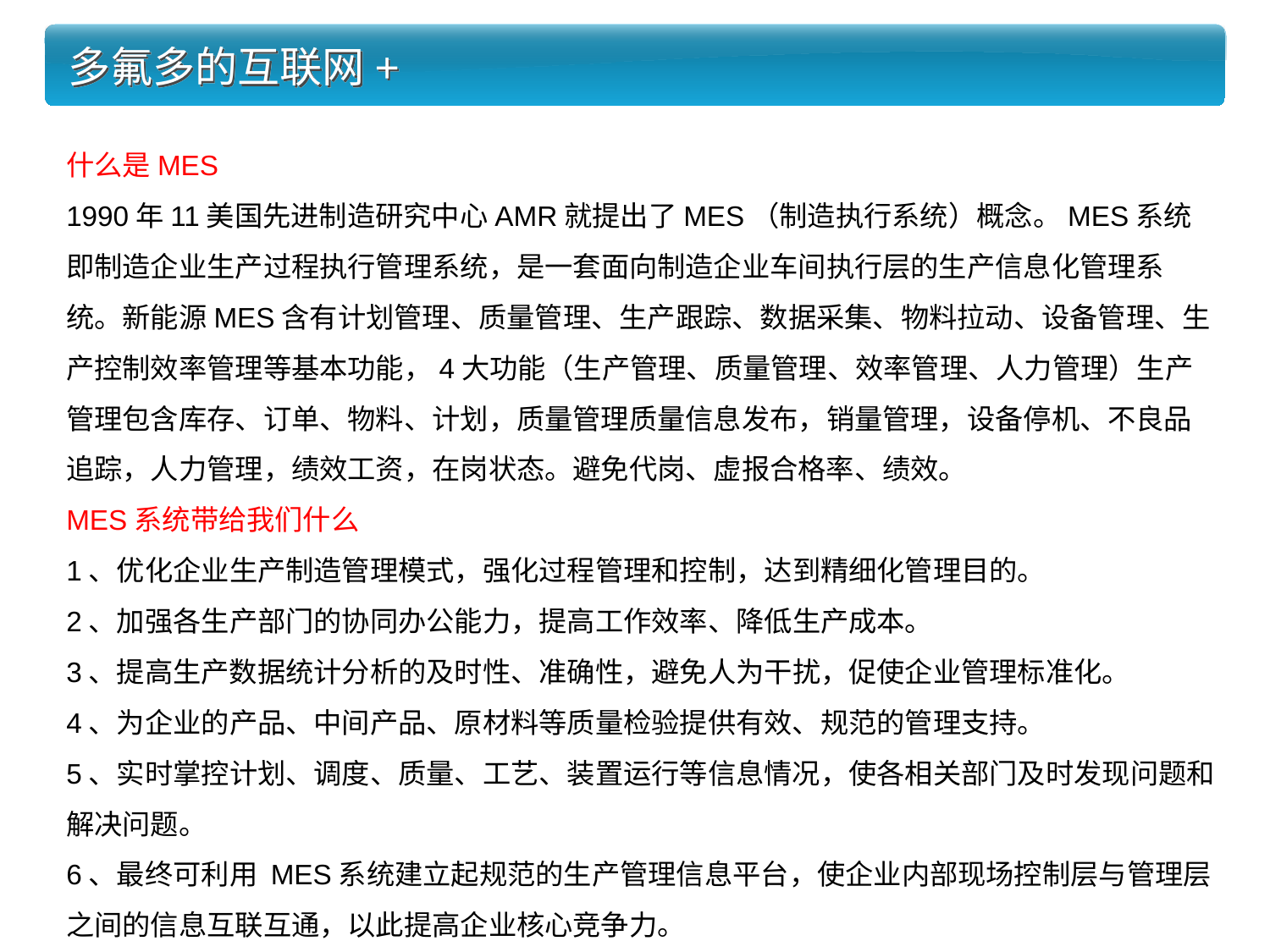

# 多氟多的互联网+
什么是MES
1990年11美国先进制造研究中心AMR就提出了MES（制造执行系统）概念。MES系统即制造企业生产过程执行管理系统，是一套面向制造企业车间执行层的生产信息化管理系统。新能源MES含有计划管理、质量管理、生产跟踪、数据采集、物料拉动、设备管理、生产控制效率管理等基本功能，4大功能（生产管理、质量管理、效率管理、人力管理）生产管理包含库存、订单、物料、计划，质量管理质量信息发布，销量管理，设备停机、不良品追踪，人力管理，绩效工资，在岗状态。避免代岗、虚报合格率、绩效。
MES系统带给我们什么
1、优化企业生产制造管理模式，强化过程管理和控制，达到精细化管理目的。
2、加强各生产部门的协同办公能力，提高工作效率、降低生产成本。
3、提高生产数据统计分析的及时性、准确性，避免人为干扰，促使企业管理标准化。
4、为企业的产品、中间产品、原材料等质量检验提供有效、规范的管理支持。
5、实时掌控计划、调度、质量、工艺、装置运行等信息情况，使各相关部门及时发现问题和解决问题。
6、最终可利用 MES系统建立起规范的生产管理信息平台，使企业内部现场控制层与管理层之间的信息互联互通，以此提高企业核心竞争力。